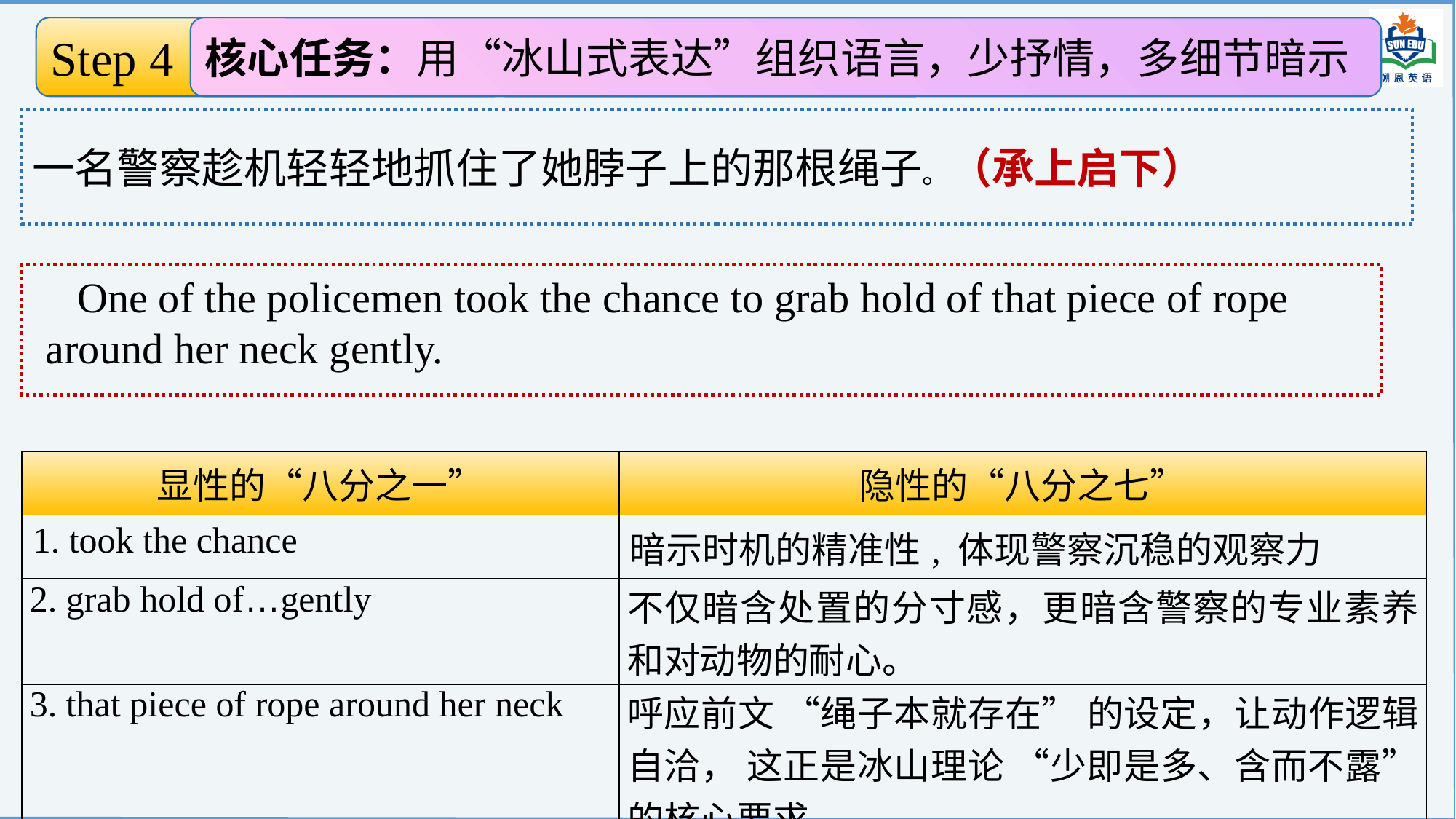

Step 4 续写情节构建
核心任务：用“冰山式表达”组织语言，少抒情，多细节暗示
搭建完整冰山
一名警察趁机轻轻地抓住了她脖子上的那根绳子。（承上启下）

One of the policemen took the chance to grab hold of that piece of rope around her neck gently.
| 显性的“八分之一” | 隐性的“八分之七” |
| --- | --- |
| 1. took the chance | 暗示时机的精准性, 体现警察沉稳的观察力 |
| 2. grab hold of…gently | 不仅暗含处置的分寸感，更暗含警察的专业素养和对动物的耐心。 |
| 3. that piece of rope around her neck | 呼应前文 “绳子本就存在” 的设定，让动作逻辑自洽， 这正是冰山理论 “少即是多、含而不露” 的核心要求。 |